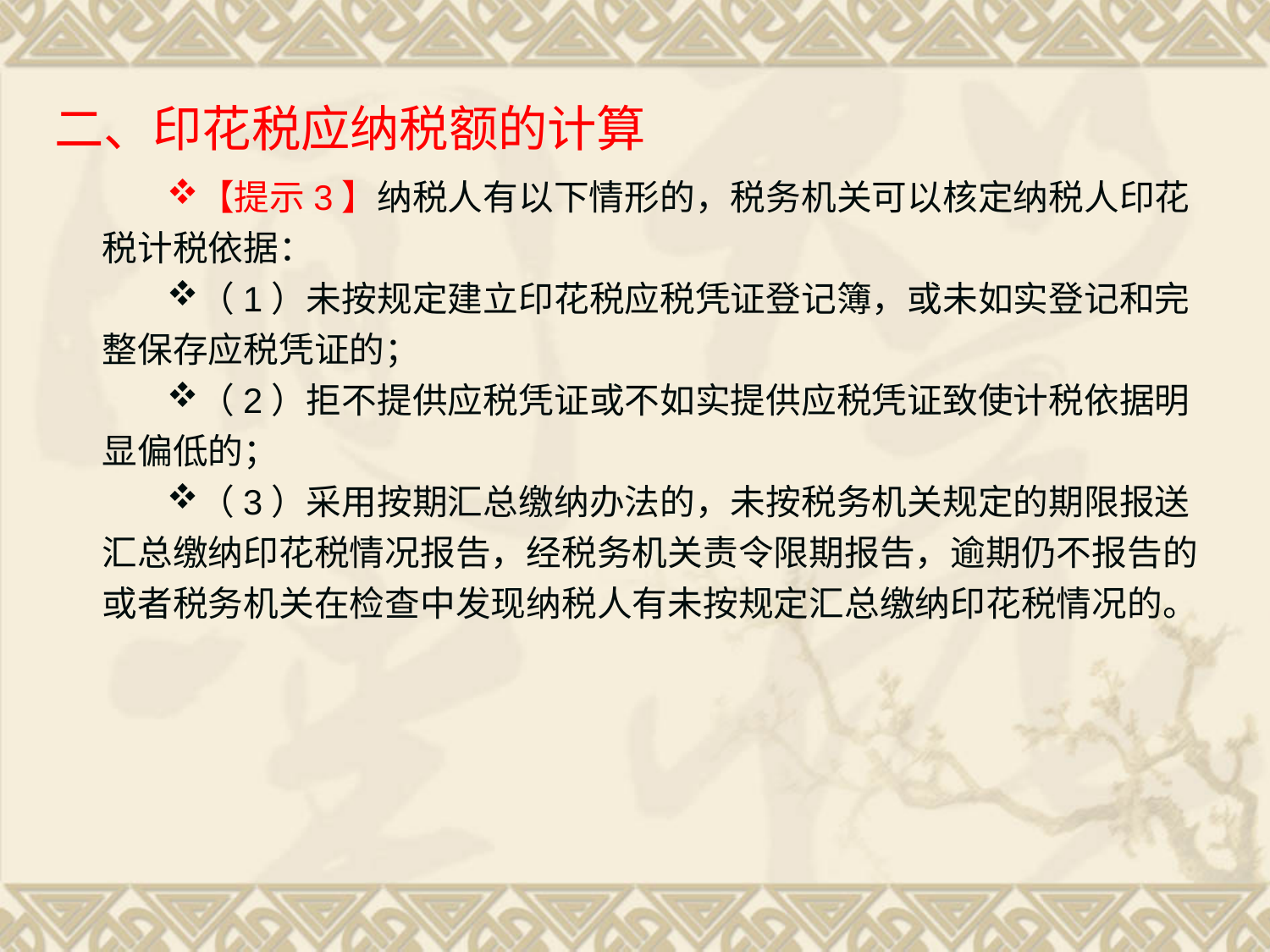

# 二、印花税应纳税额的计算
【提示3】纳税人有以下情形的，税务机关可以核定纳税人印花税计税依据：
（1）未按规定建立印花税应税凭证登记簿，或未如实登记和完整保存应税凭证的；
（2）拒不提供应税凭证或不如实提供应税凭证致使计税依据明显偏低的；
（3）采用按期汇总缴纳办法的，未按税务机关规定的期限报送汇总缴纳印花税情况报告，经税务机关责令限期报告，逾期仍不报告的或者税务机关在检查中发现纳税人有未按规定汇总缴纳印花税情况的。